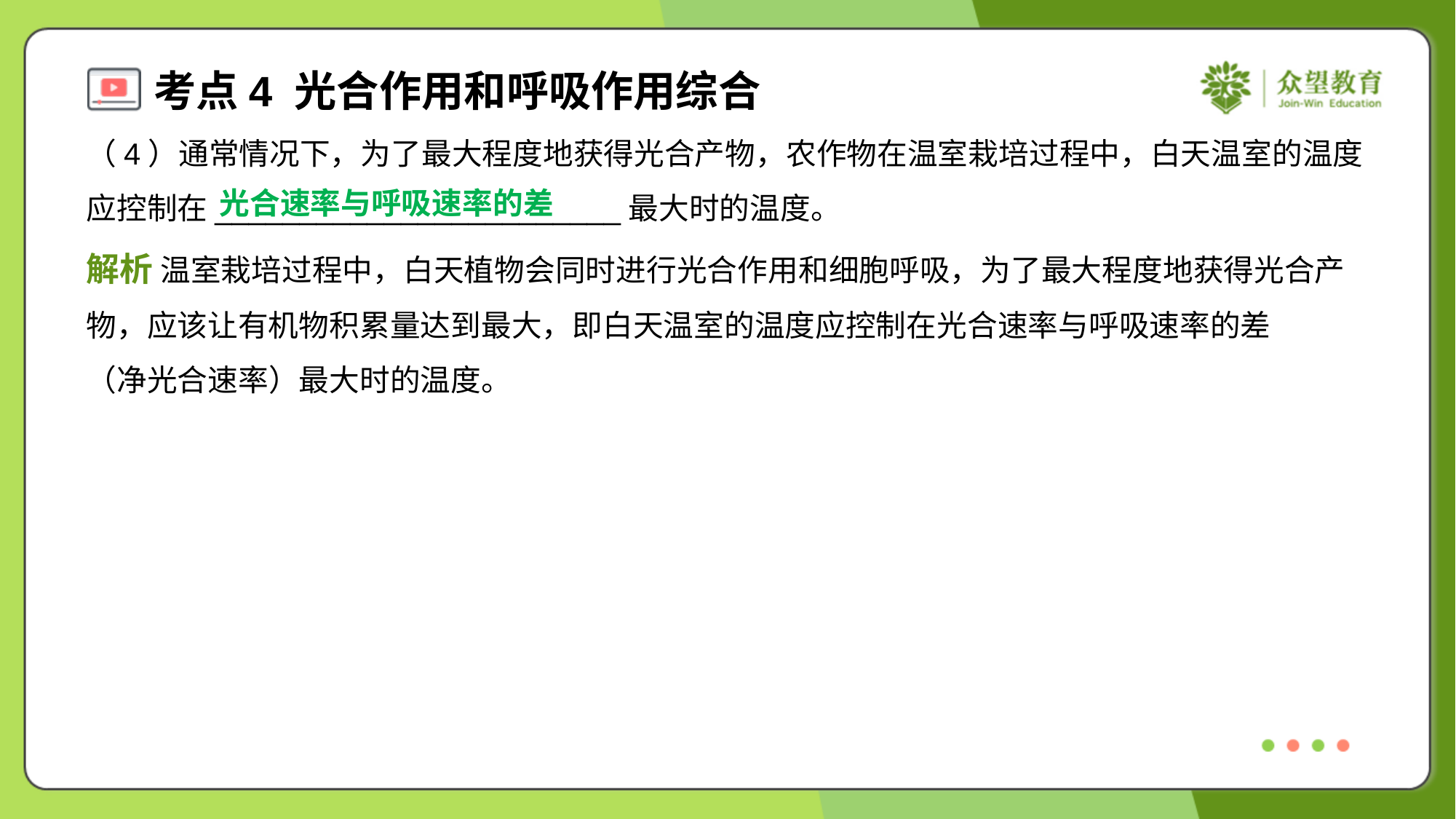

（4）通常情况下，为了最大程度地获得光合产物，农作物在温室栽培过程中，白天温室的温度
应控制在________________________最大时的温度。
光合速率与呼吸速率的差
解析 温室栽培过程中，白天植物会同时进行光合作用和细胞呼吸，为了最大程度地获得光合产
物，应该让有机物积累量达到最大，即白天温室的温度应控制在光合速率与呼吸速率的差
（净光合速率）最大时的温度。